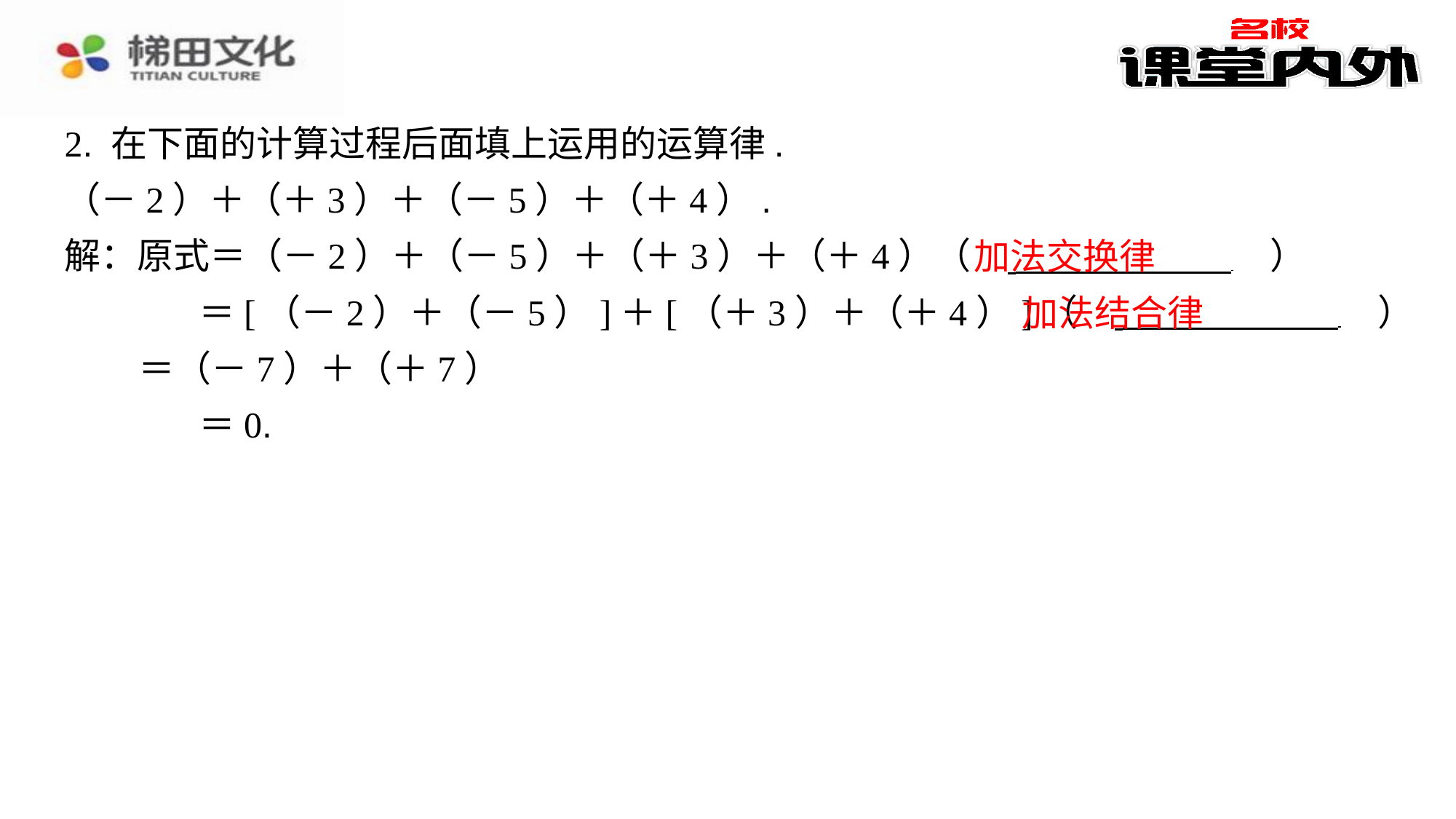

2. 在下面的计算过程后面填上运用的运算律.
（－2）＋（＋3）＋（－5）＋（＋4）.
解：原式＝（－2）＋（－5）＋（＋3）＋（＋4）（　                                  　）
	  ＝[（－2）＋（－5）]＋[（＋3）＋（＋4）]（　                                  　）
        ＝（－7）＋（＋7）
	  ＝0.
加法交换律
加法结合律